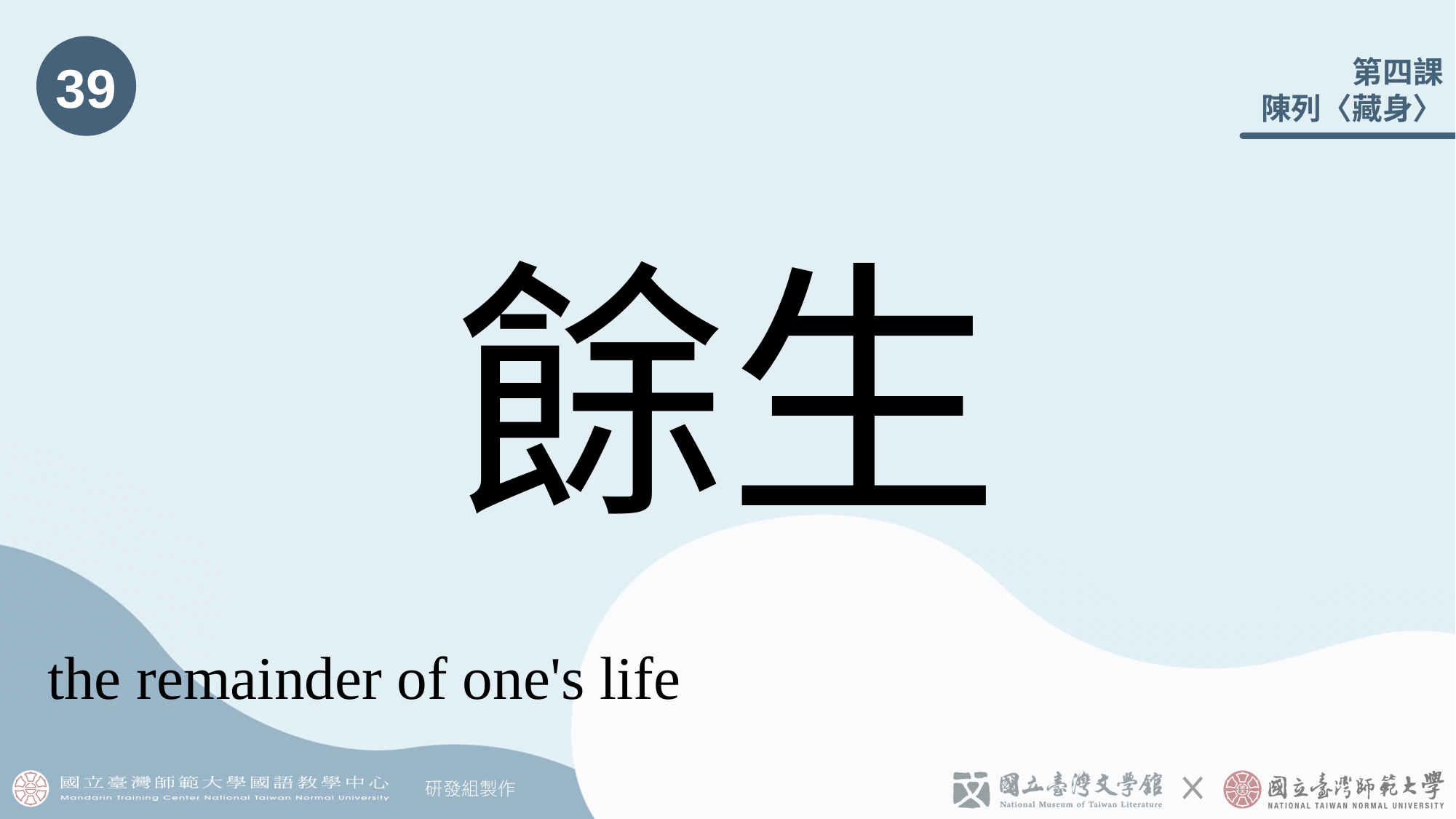

39
# 餘生
the remainder of one's life